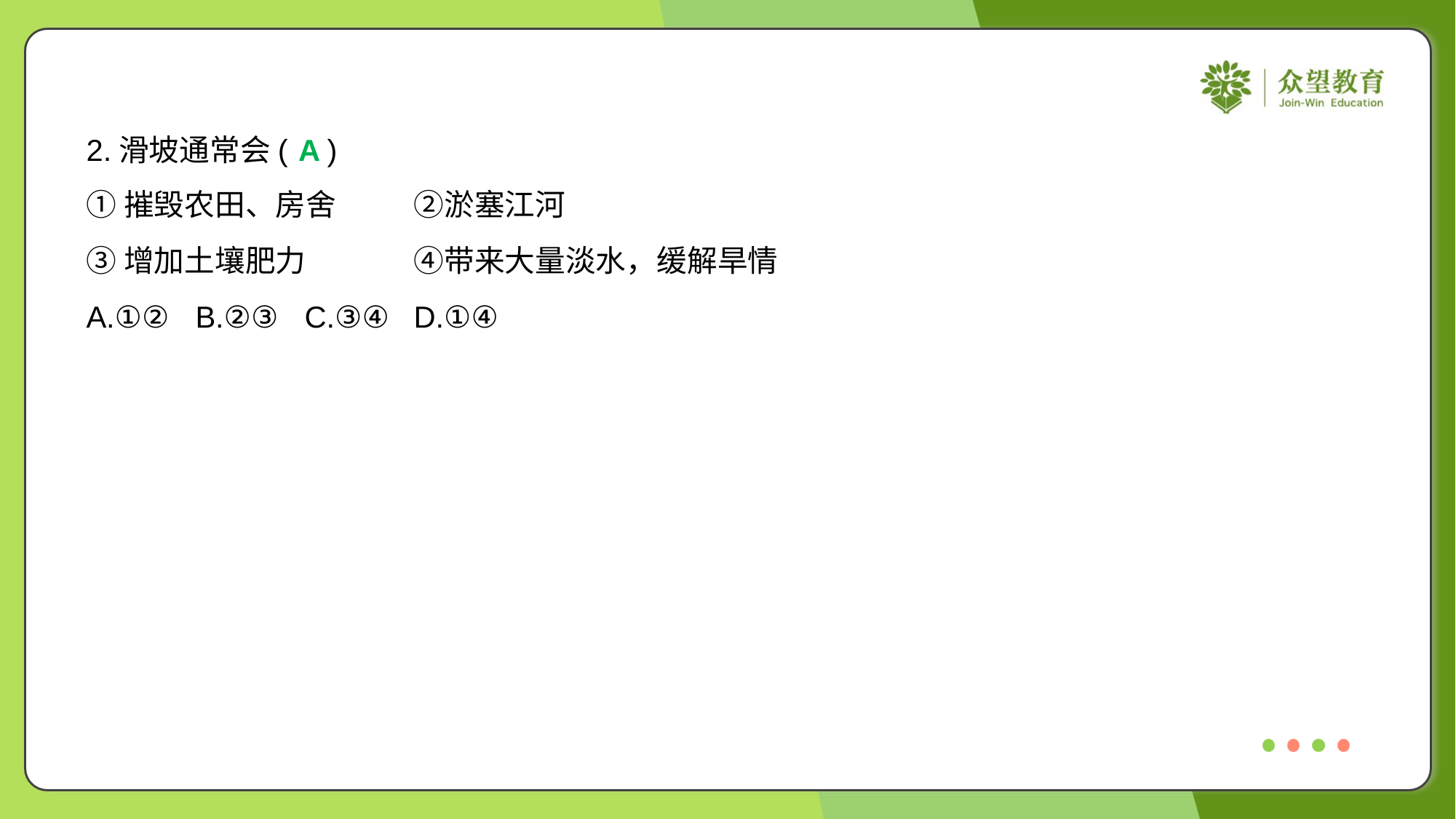

2.滑坡通常会(     )
A
①摧毁农田、房舍	②淤塞江河
③增加土壤肥力	④带来大量淡水，缓解旱情
A.①②	B.②③	C.③④	D.①④